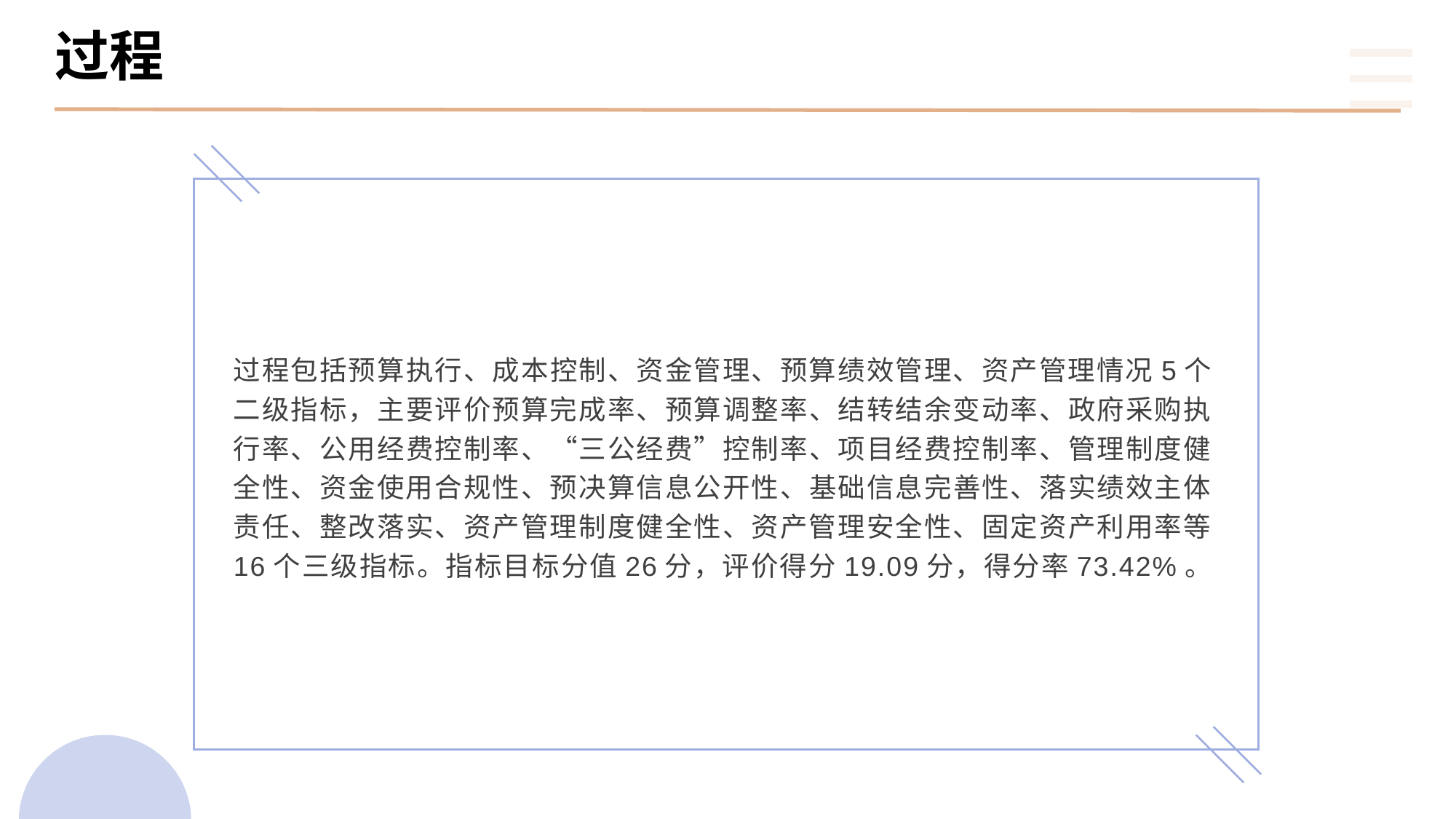

过程

过程包括预算执行、成本控制、资金管理、预算绩效管理、资产管理情况5个二级指标，主要评价预算完成率、预算调整率、结转结余变动率、政府采购执行率、公用经费控制率、“三公经费”控制率、项目经费控制率、管理制度健全性、资金使用合规性、预决算信息公开性、基础信息完善性、落实绩效主体责任、整改落实、资产管理制度健全性、资产管理安全性、固定资产利用率等16个三级指标。指标目标分值26分，评价得分19.09分，得分率73.42%。